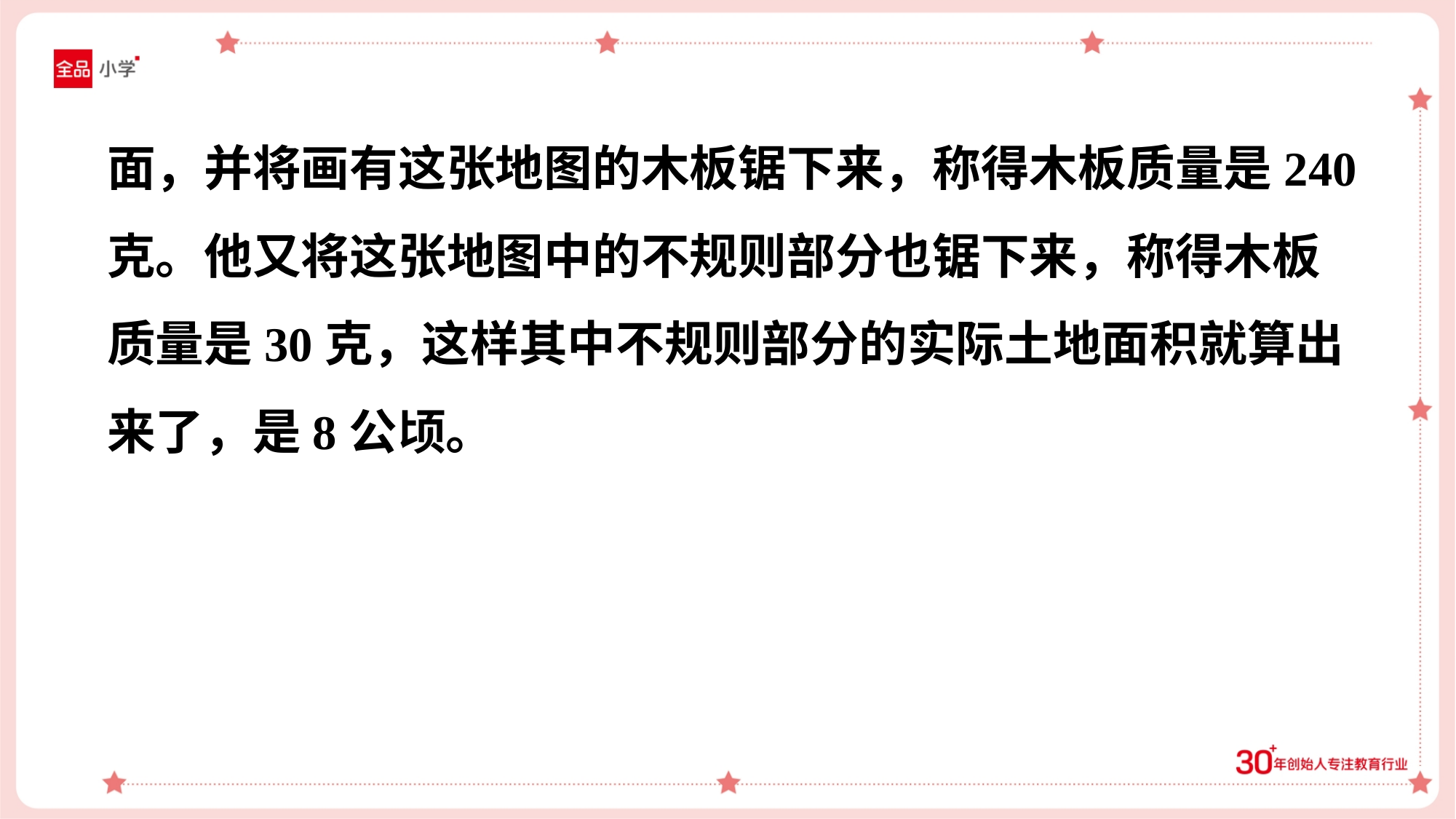

面，并将画有这张地图的木板锯下来，称得木板质量是240
克。他又将这张地图中的不规则部分也锯下来，称得木板
质量是30克，这样其中不规则部分的实际土地面积就算出
来了，是8公顷。